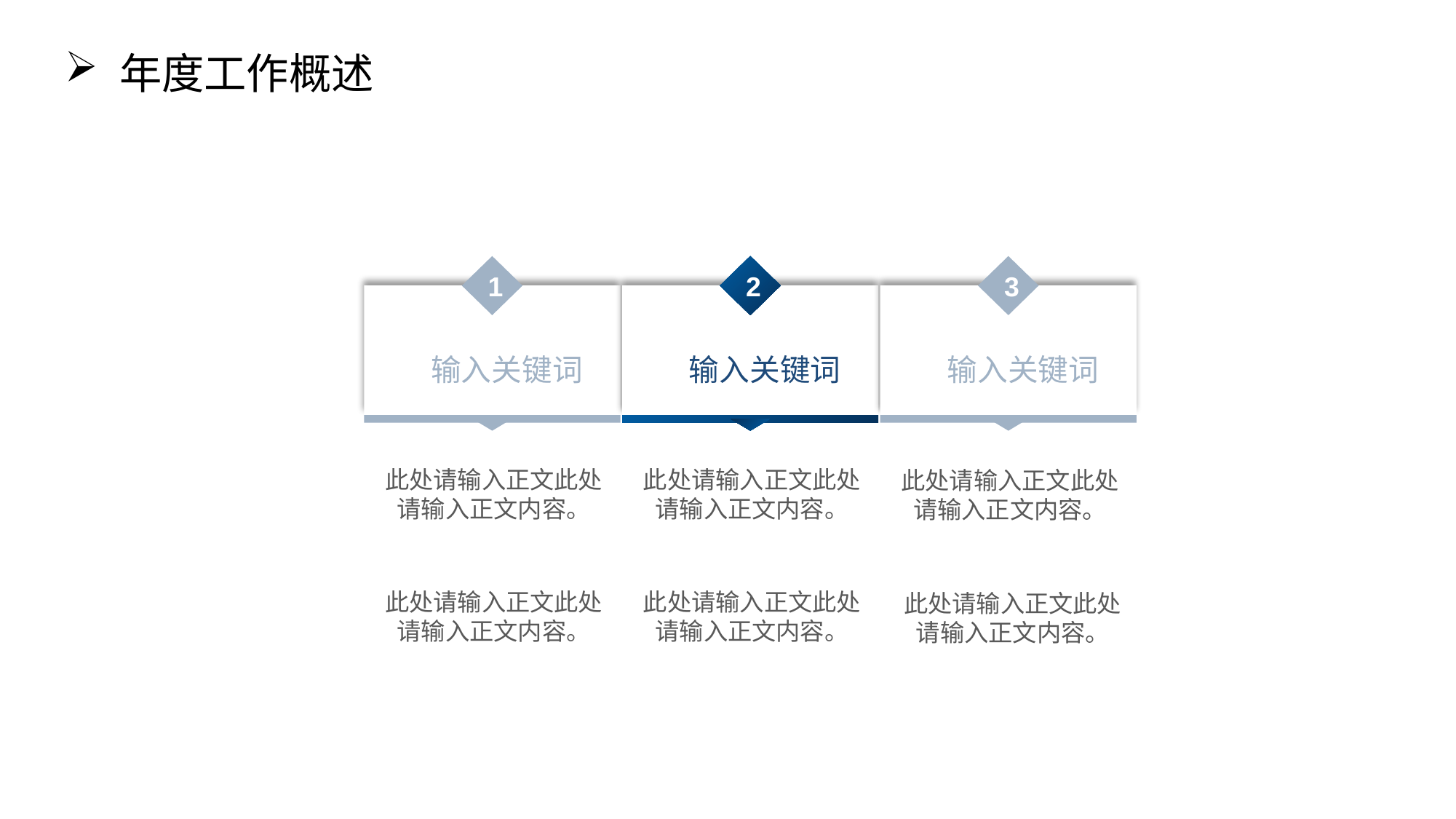

年度工作概述
1
2
3

输入关键词
输入关键词
输入关键词
此处请输入正文此处请输入正文内容。
此处请输入正文此处请输入正文内容。
此处请输入正文此处请输入正文内容。
此处请输入正文此处请输入正文内容。
此处请输入正文此处请输入正文内容。
此处请输入正文此处请输入正文内容。